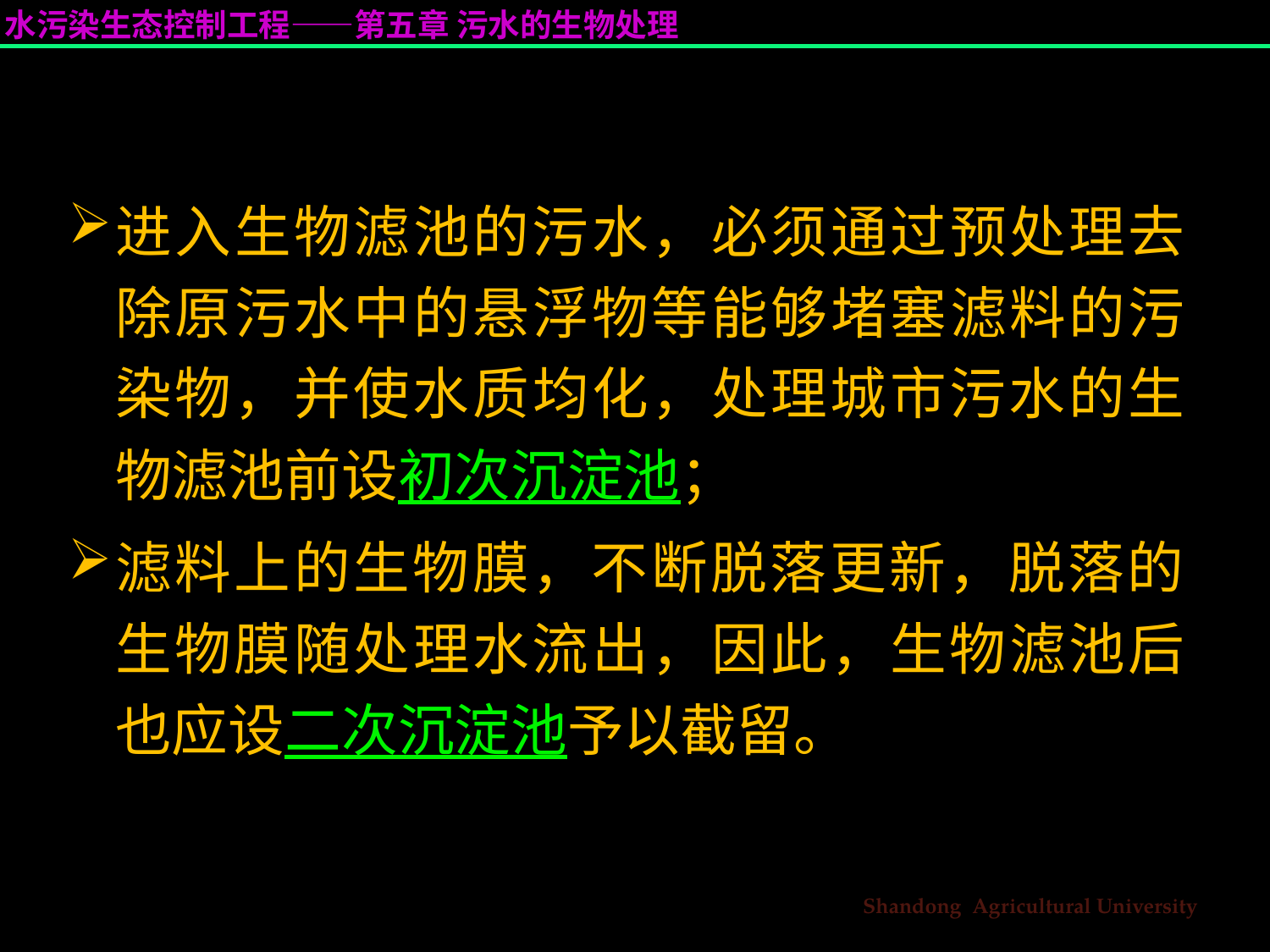

进入生物滤池的污水，必须通过预处理去除原污水中的悬浮物等能够堵塞滤料的污染物，并使水质均化，处理城市污水的生物滤池前设初次沉淀池；
滤料上的生物膜，不断脱落更新，脱落的生物膜随处理水流出，因此，生物滤池后也应设二次沉淀池予以截留。